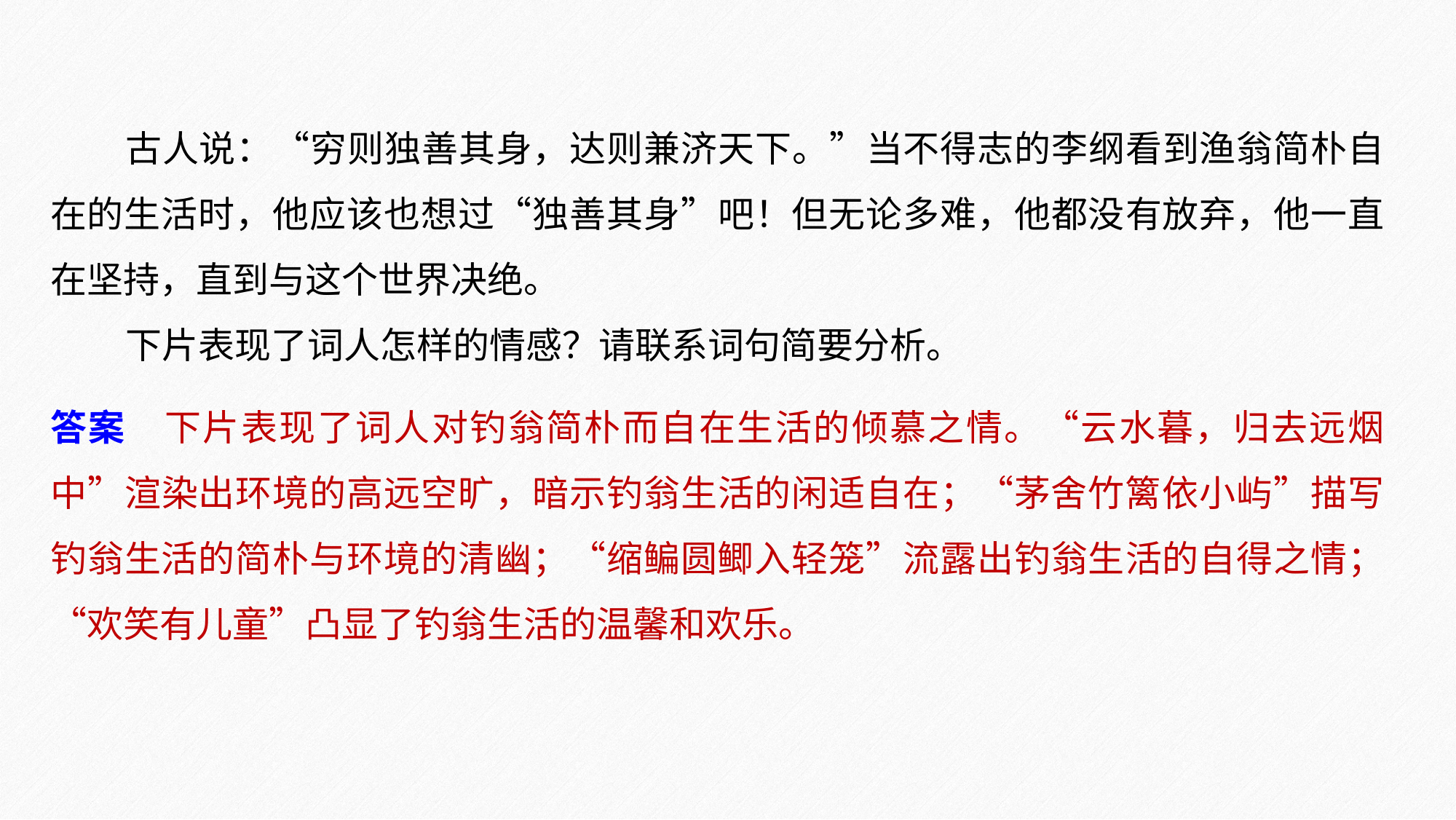

古人说：“穷则独善其身，达则兼济天下。”当不得志的李纲看到渔翁简朴自在的生活时，他应该也想过“独善其身”吧！但无论多难，他都没有放弃，他一直在坚持，直到与这个世界决绝。
下片表现了词人怎样的情感？请联系词句简要分析。
答案　下片表现了词人对钓翁简朴而自在生活的倾慕之情。“云水暮，归去远烟中”渲染出环境的高远空旷，暗示钓翁生活的闲适自在；“茅舍竹篱依小屿”描写钓翁生活的简朴与环境的清幽；“缩鳊圆鲫入轻笼”流露出钓翁生活的自得之情；“欢笑有儿童”凸显了钓翁生活的温馨和欢乐。